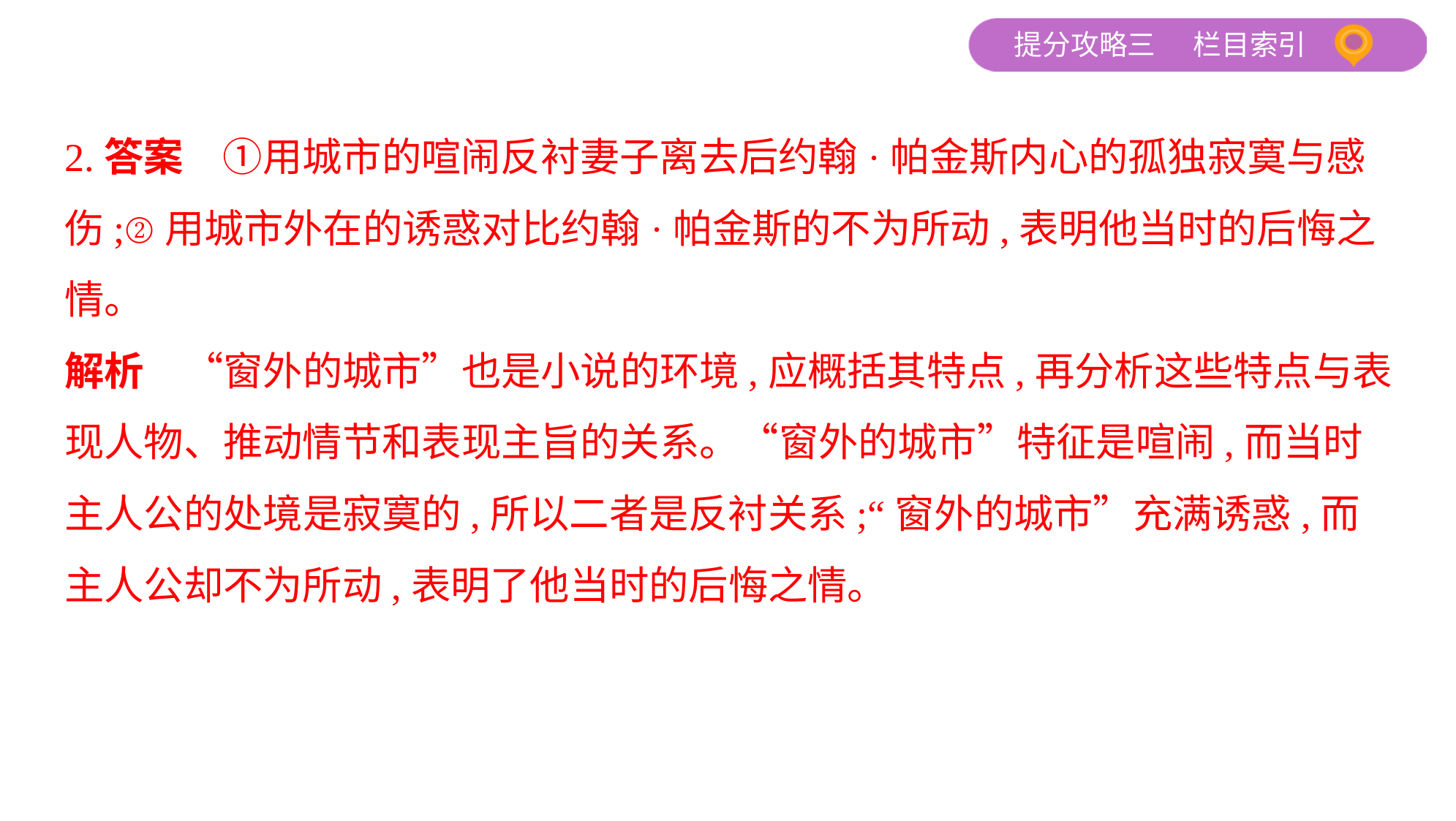

2.答案　①用城市的喧闹反衬妻子离去后约翰·帕金斯内心的孤独寂寞与感
伤;②用城市外在的诱惑对比约翰·帕金斯的不为所动,表明他当时的后悔之
情。
解析　“窗外的城市”也是小说的环境,应概括其特点,再分析这些特点与表
现人物、推动情节和表现主旨的关系。“窗外的城市”特征是喧闹,而当时
主人公的处境是寂寞的,所以二者是反衬关系;“窗外的城市”充满诱惑,而
主人公却不为所动,表明了他当时的后悔之情。